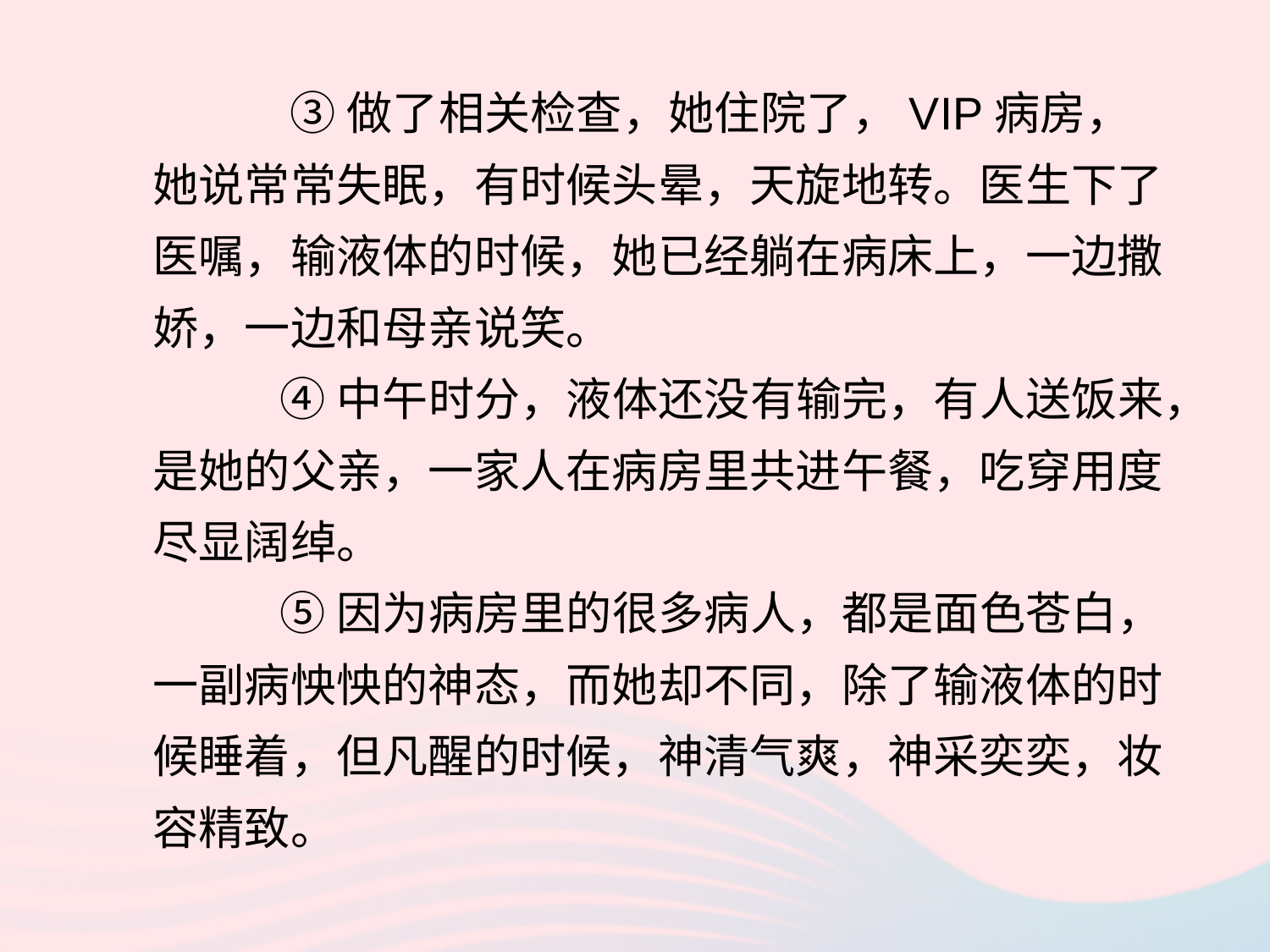

③做了相关检查，她住院了，VIP病房，她说常常失眠，有时候头晕，天旋地转。医生下了医嘱，输液体的时候，她已经躺在病床上，一边撒娇，一边和母亲说笑。
  	④中午时分，液体还没有输完，有人送饭来，是她的父亲，一家人在病房里共进午餐，吃穿用度尽显阔绰。
	⑤因为病房里的很多病人，都是面色苍白，一副病怏怏的神态，而她却不同，除了输液体的时候睡着，但凡醒的时候，神清气爽，神采奕奕，妆容精致。